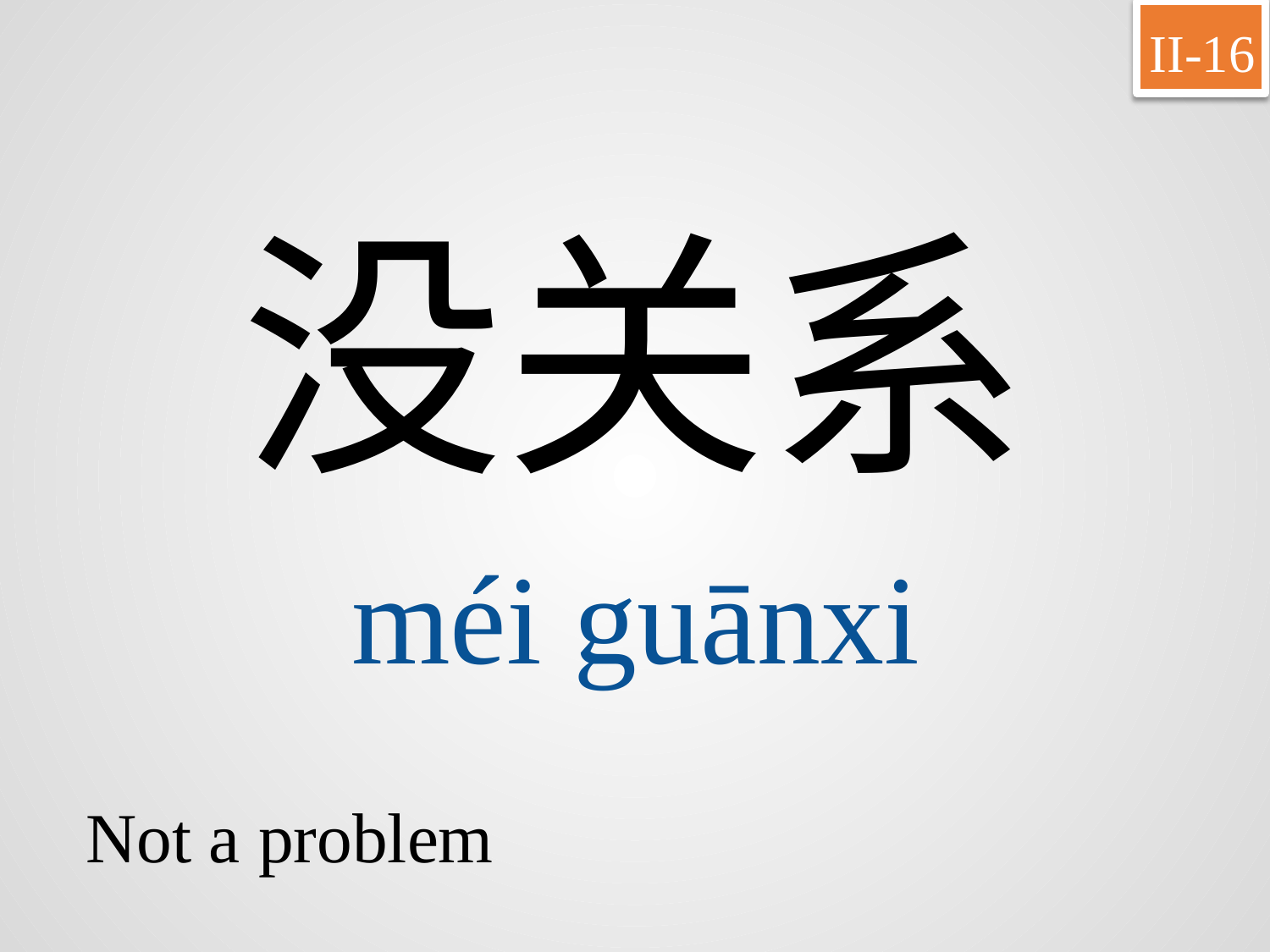

II-16

没关系
méi	guānxi
Not a problem